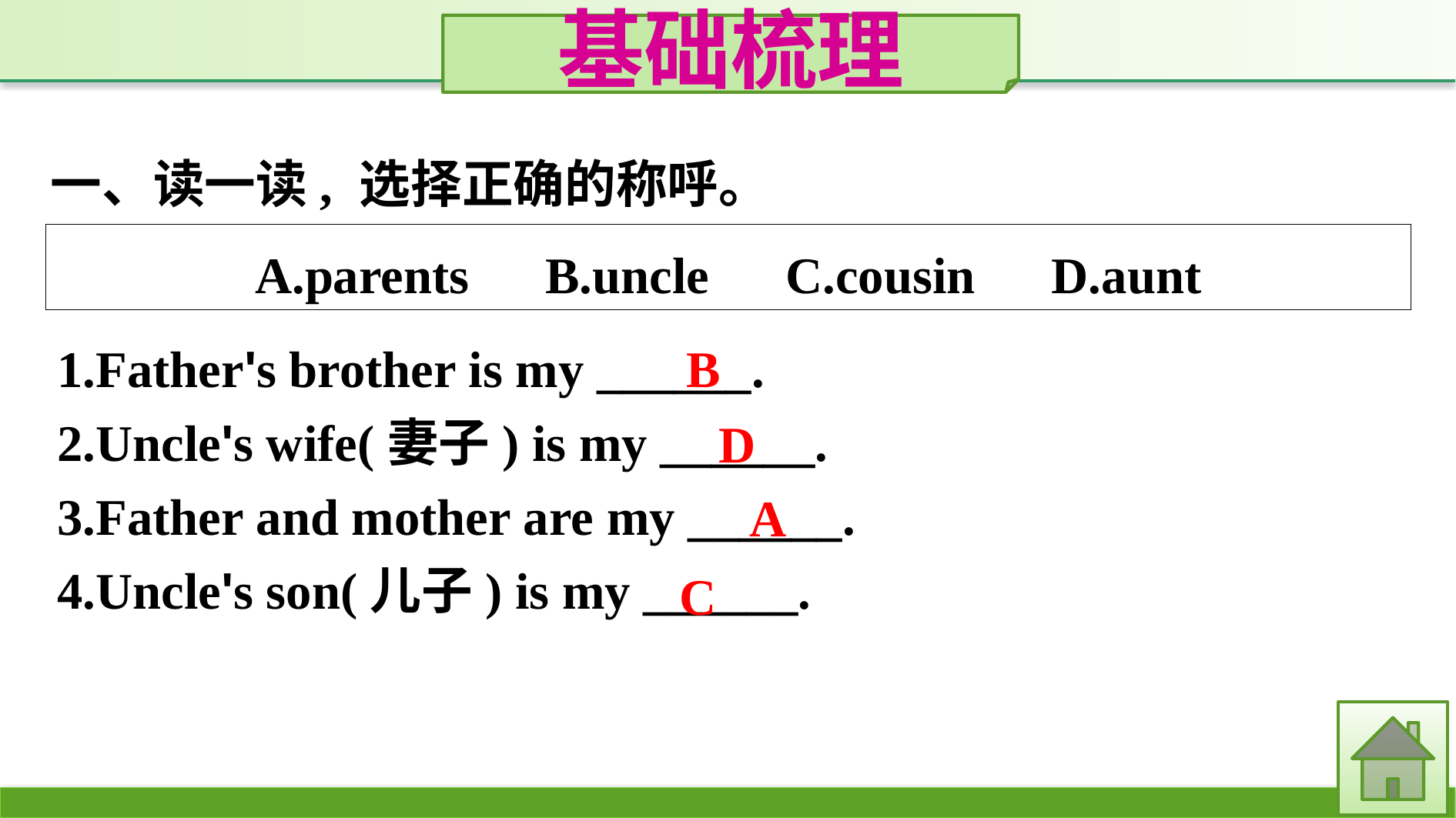

基础梳理
一、读一读, 选择正确的称呼。
A.parents　B.uncle　C.cousin　D.aunt
1.Father's brother is my ______.
2.Uncle's wife(妻子) is my ______.
3.Father and mother are my ______.
4.Uncle's son(儿子) is my ______.
B
D
A
C